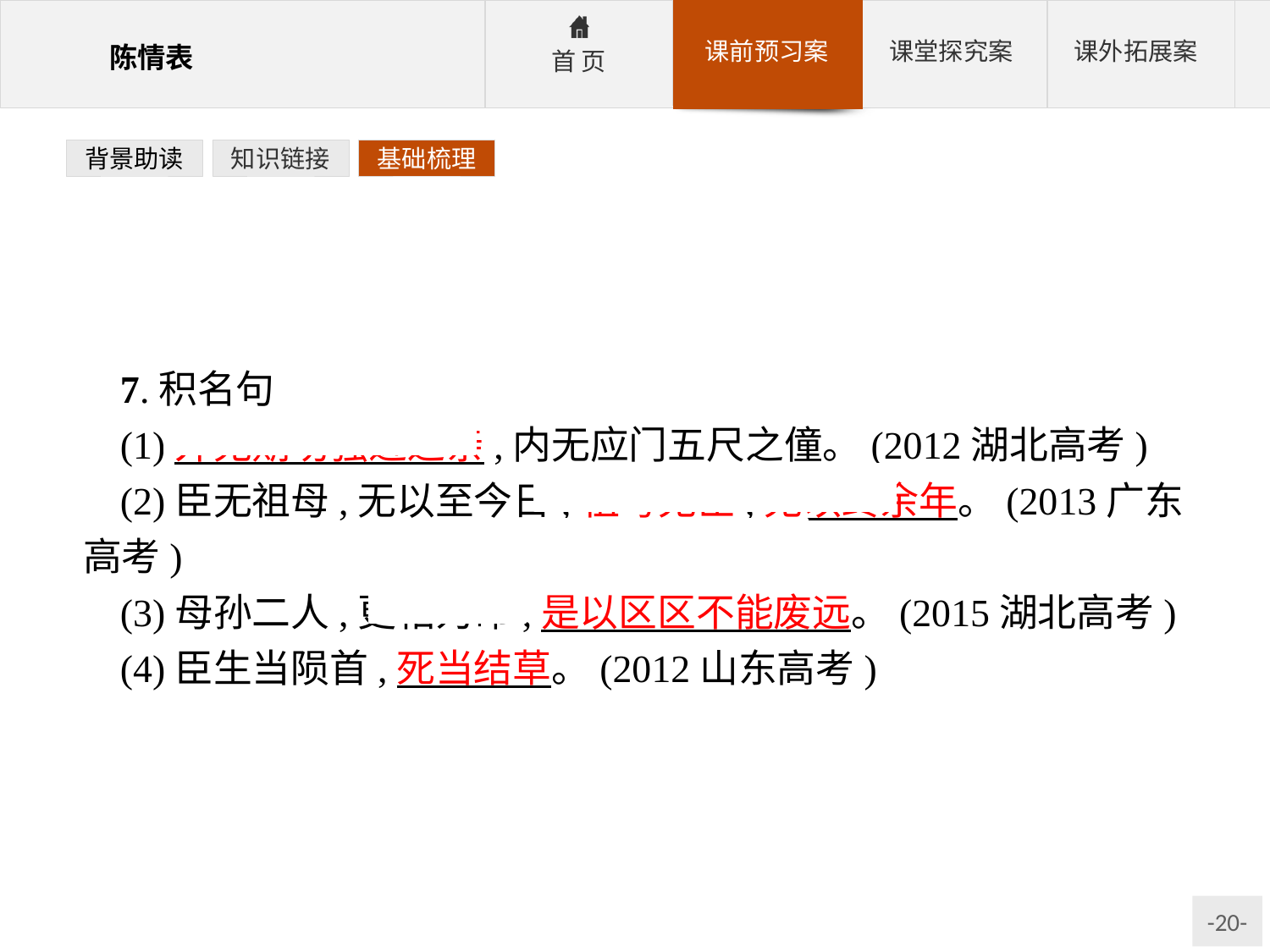

背景助读
知识链接
基础梳理
7.积名句
(1)外无期功强近之亲,内无应门五尺之僮。(2012湖北高考)
(2)臣无祖母,无以至今日;祖母无臣,无以终余年。(2013广东高考)
(3)母孙二人,更相为命,是以区区不能废远。(2015湖北高考)
(4)臣生当陨首,死当结草。(2012山东高考)